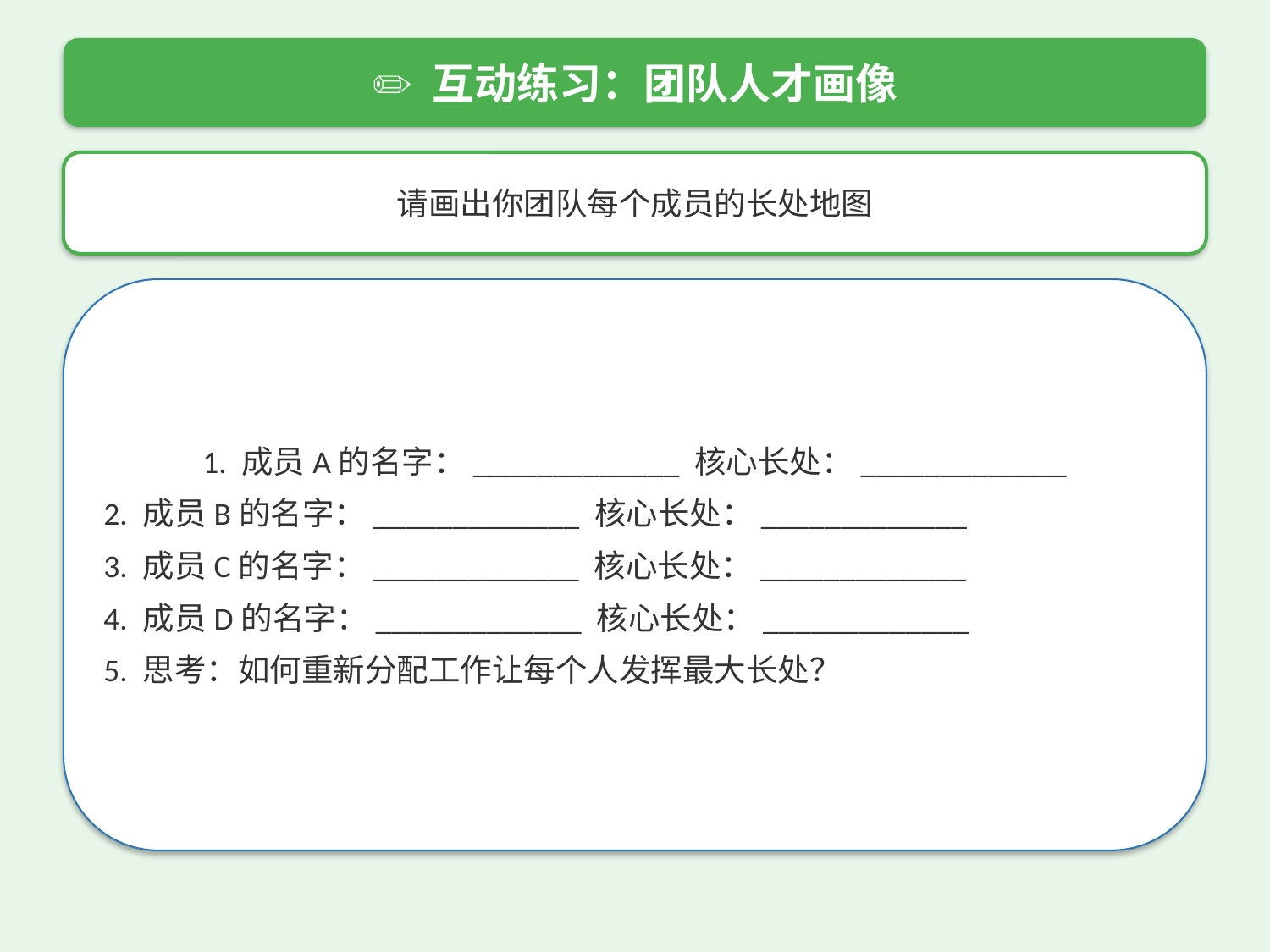

✏️ 互动练习：团队人才画像
请画出你团队每个成员的长处地图
1. 成员A的名字：_____________ 核心长处：_____________
2. 成员B的名字：_____________ 核心长处：_____________
3. 成员C的名字：_____________ 核心长处：_____________
4. 成员D的名字：_____________ 核心长处：_____________
5. 思考：如何重新分配工作让每个人发挥最大长处？